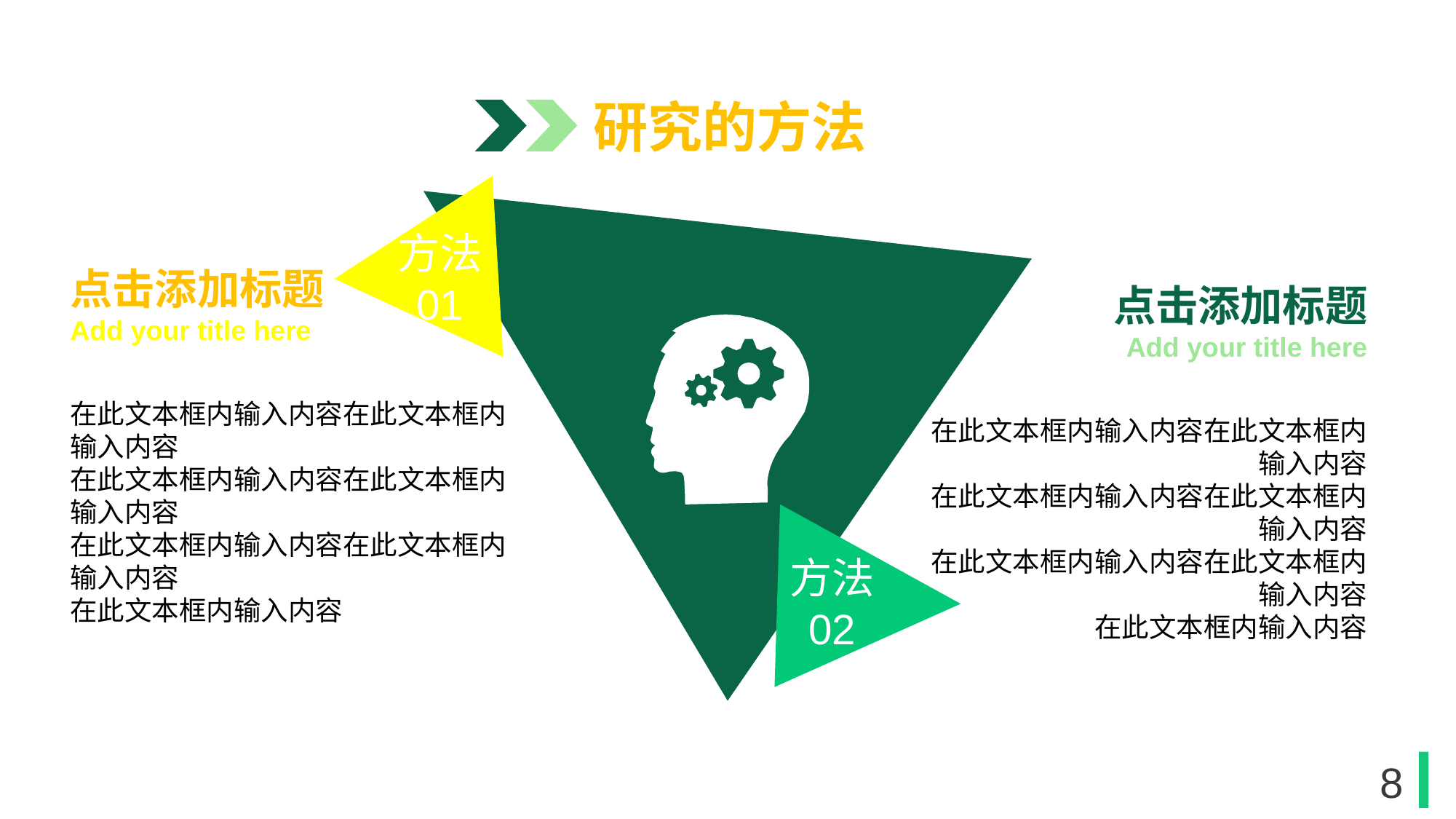

研究的方法

方法
01

点击添加标题
Add your title here

在此文本框内输入内容在此文本框内输入内容
在此文本框内输入内容在此文本框内输入内容
在此文本框内输入内容在此文本框内输入内容
在此文本框内输入内容

点击添加标题
Add your title here

在此文本框内输入内容在此文本框内输入内容
在此文本框内输入内容在此文本框内输入内容
在此文本框内输入内容在此文本框内输入内容
在此文本框内输入内容

方法
02
8